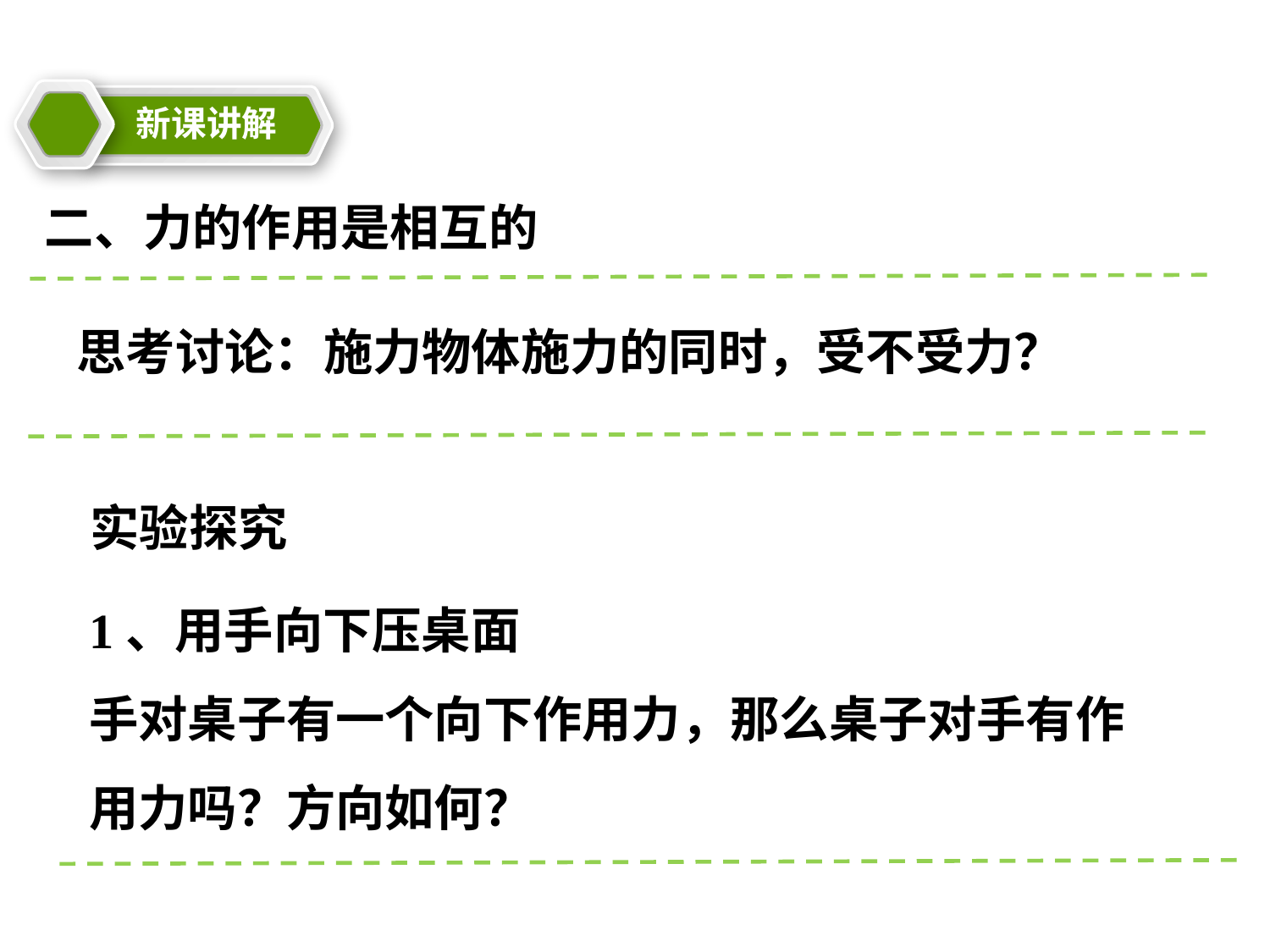

新课讲解
教学目标
二、力的作用是相互的
思考讨论：施力物体施力的同时，受不受力？
实验探究
1、用手向下压桌面
手对桌子有一个向下作用力，那么桌子对手有作用力吗？方向如何？